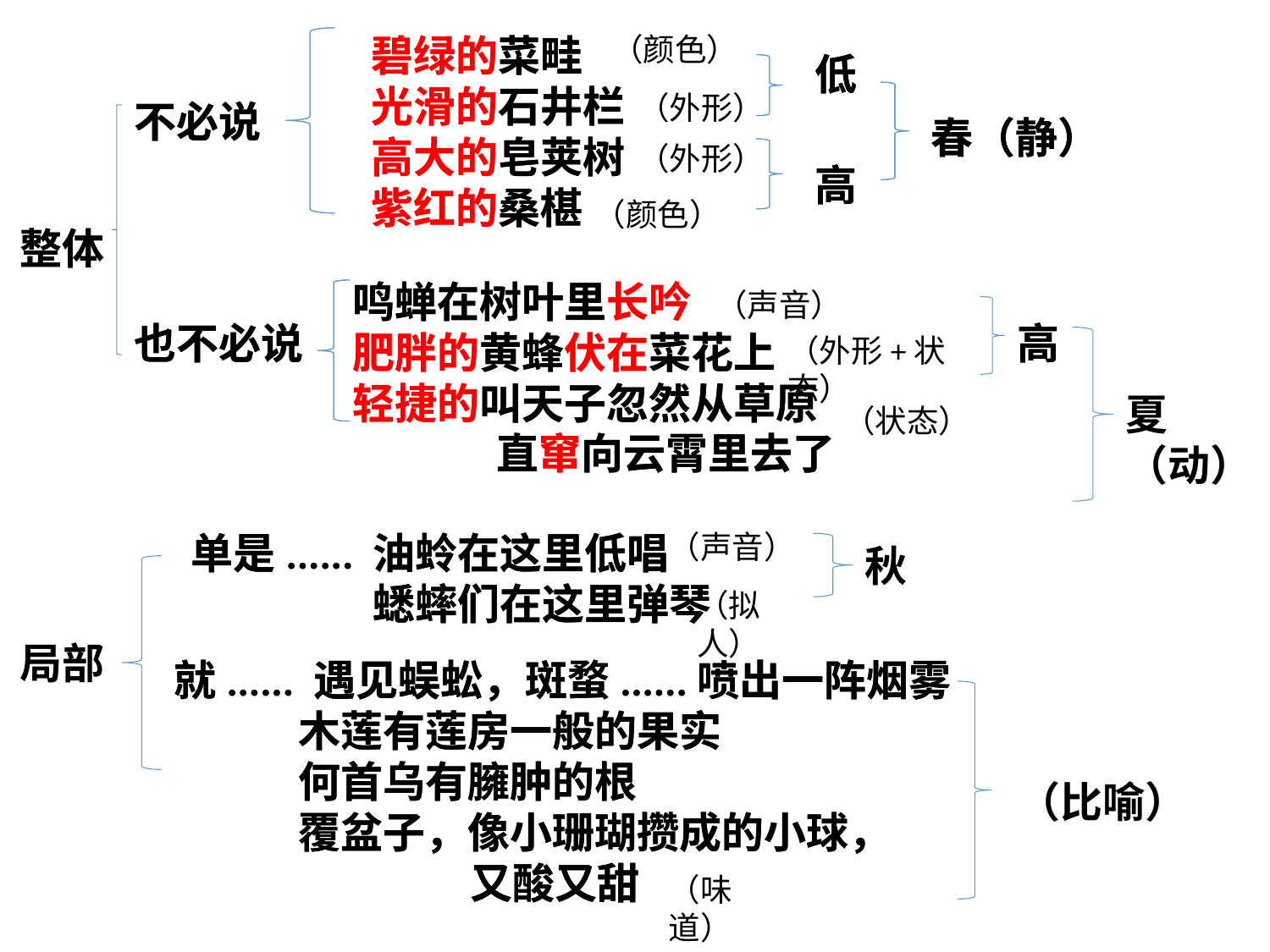

碧绿的菜畦
光滑的石井栏
高大的皂荚树
紫红的桑椹
碧绿的菜畦
光滑的石井栏
高大的皂荚树
紫红的桑椹
（颜色）

低
低

（外形）

不必说
不必说

春（静）
春（静）
（外形）

高
高
（颜色）
整体

整体

鸣蝉在树叶里长吟
肥胖的黄蜂伏在菜花上
轻捷的叫天子忽然从草原
              直窜向云霄里去了
鸣蝉在树叶里长吟
肥胖的黄蜂伏在菜花上
轻捷的叫天子忽然从草原
              直窜向云霄里去了
（声音）

也不必说
也不必说
高
高
（外形+状态）

夏（动）
（状态）
单是...... 油蛉在这里低唱
                  蟋蟀们在这里弹琴
单是...... 油蛉在这里低唱
                  蟋蟀们在这里弹琴
（声音）
秋

（拟人）
局部
就...... 遇见蜈蚣，斑蝥......喷出一阵烟雾
            木莲有莲房一般的果实
            何首乌有臃肿的根
            覆盆子，像小珊瑚攒成的小球，
                              又酸又甜
就...... 遇见蜈蚣，斑蝥......喷出一阵烟雾
            木莲有莲房一般的果实
            何首乌有臃肿的根
            覆盆子，像小珊瑚攒成的小球，
                              又酸又甜

（比喻）
（味道）